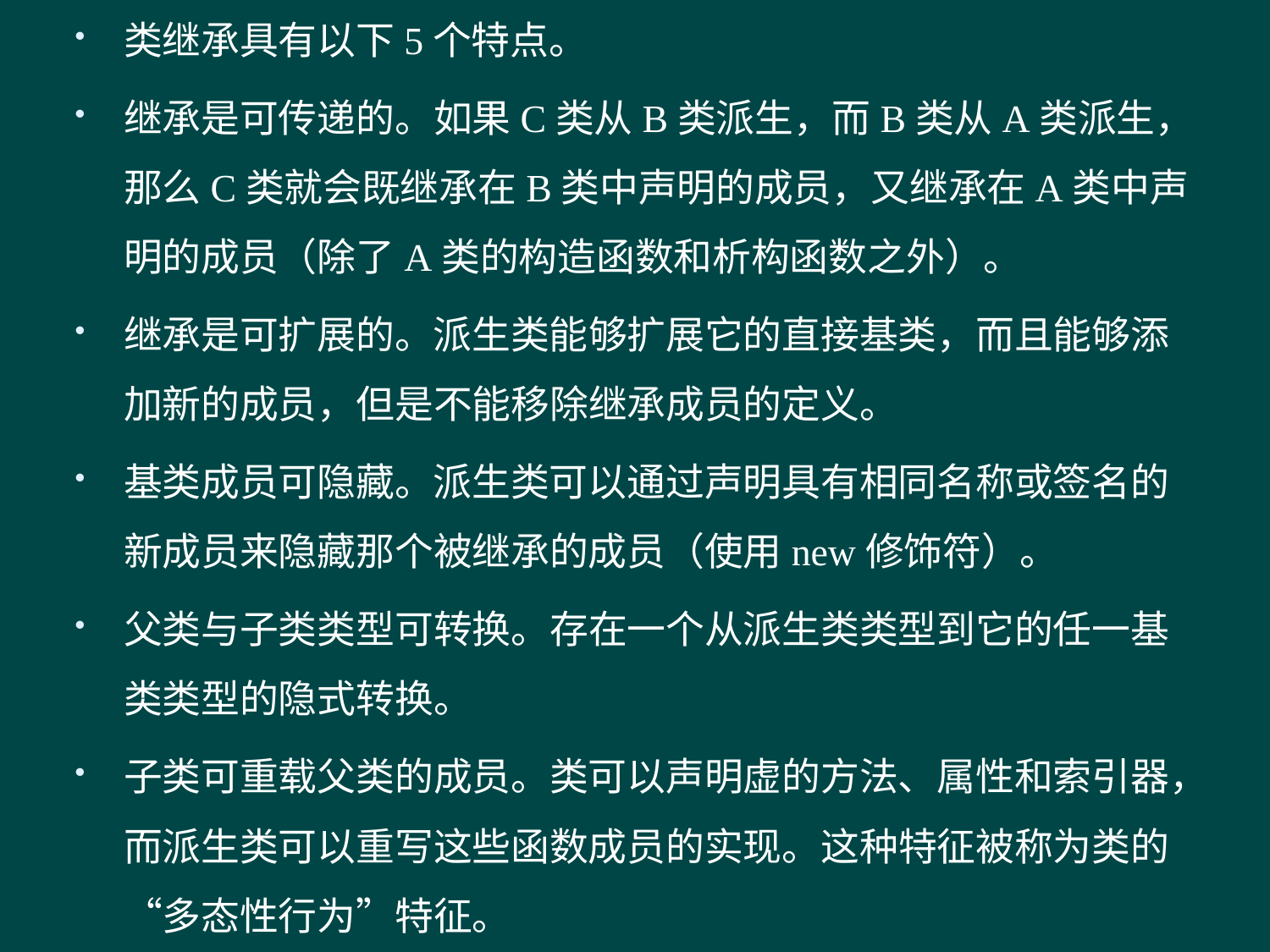

类继承具有以下5个特点。
继承是可传递的。如果C类从B类派生，而B类从A类派生，那么C类就会既继承在B类中声明的成员，又继承在A类中声明的成员（除了A类的构造函数和析构函数之外）。
继承是可扩展的。派生类能够扩展它的直接基类，而且能够添加新的成员，但是不能移除继承成员的定义。
基类成员可隐藏。派生类可以通过声明具有相同名称或签名的新成员来隐藏那个被继承的成员（使用new修饰符）。
父类与子类类型可转换。存在一个从派生类类型到它的任一基类类型的隐式转换。
子类可重载父类的成员。类可以声明虚的方法、属性和索引器，而派生类可以重写这些函数成员的实现。这种特征被称为类的“多态性行为”特征。

#